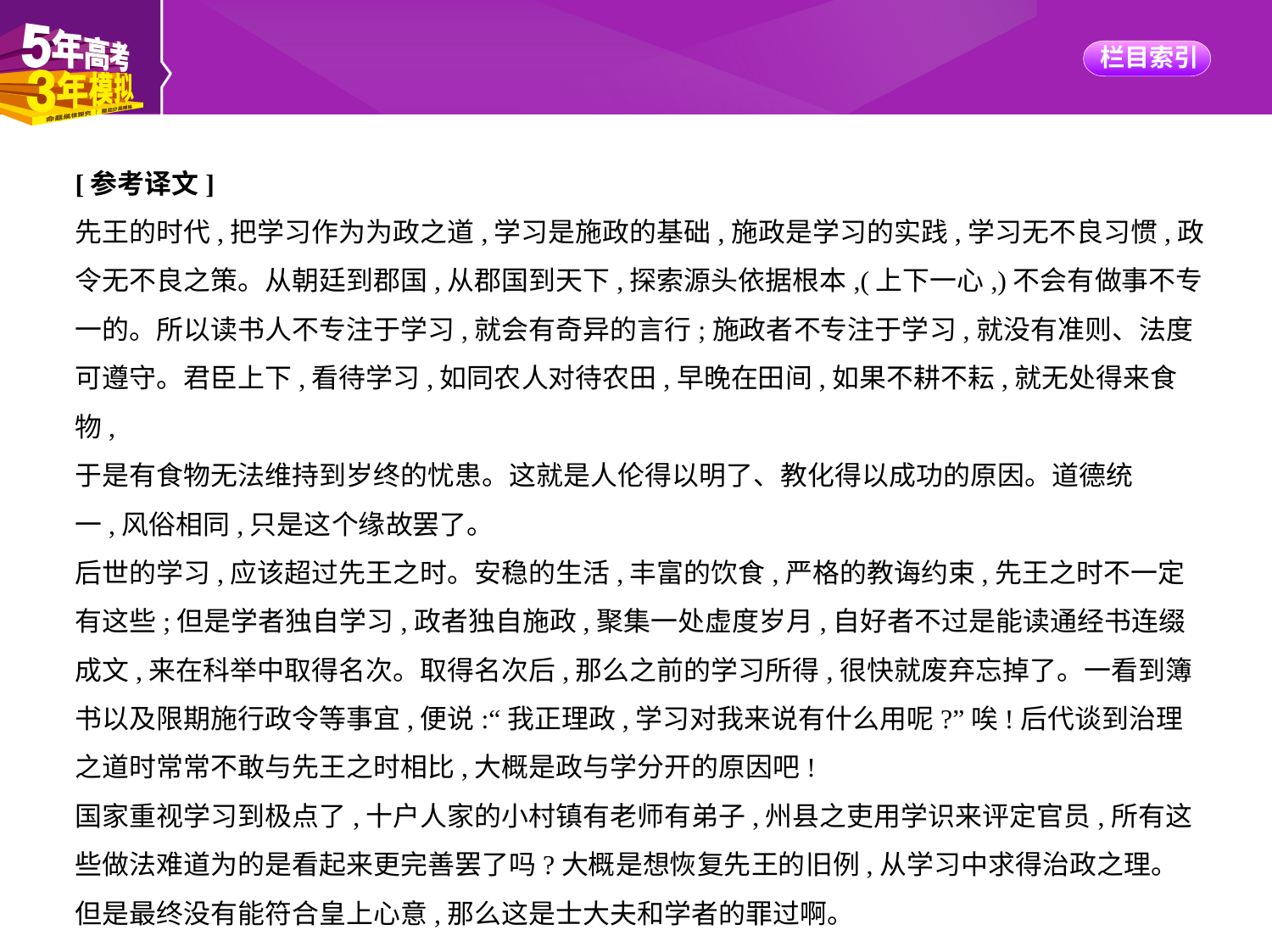

[参考译文]
先王的时代,把学习作为为政之道,学习是施政的基础,施政是学习的实践,学习无不良习惯,政
令无不良之策。从朝廷到郡国,从郡国到天下,探索源头依据根本,(上下一心,)不会有做事不专
一的。所以读书人不专注于学习,就会有奇异的言行;施政者不专注于学习,就没有准则、法度
可遵守。君臣上下,看待学习,如同农人对待农田,早晚在田间,如果不耕不耘,就无处得来食物,
于是有食物无法维持到岁终的忧患。这就是人伦得以明了、教化得以成功的原因。道德统
一,风俗相同,只是这个缘故罢了。
后世的学习,应该超过先王之时。安稳的生活,丰富的饮食,严格的教诲约束,先王之时不一定
有这些;但是学者独自学习,政者独自施政,聚集一处虚度岁月,自好者不过是能读通经书连缀
成文,来在科举中取得名次。取得名次后,那么之前的学习所得,很快就废弃忘掉了。一看到簿
书以及限期施行政令等事宜,便说:“我正理政,学习对我来说有什么用呢?”唉!后代谈到治理
之道时常常不敢与先王之时相比,大概是政与学分开的原因吧!
国家重视学习到极点了,十户人家的小村镇有老师有弟子,州县之吏用学识来评定官员,所有这
些做法难道为的是看起来更完善罢了吗?大概是想恢复先王的旧例,从学习中求得治政之理。
但是最终没有能符合皇上心意,那么这是士大夫和学者的罪过啊。